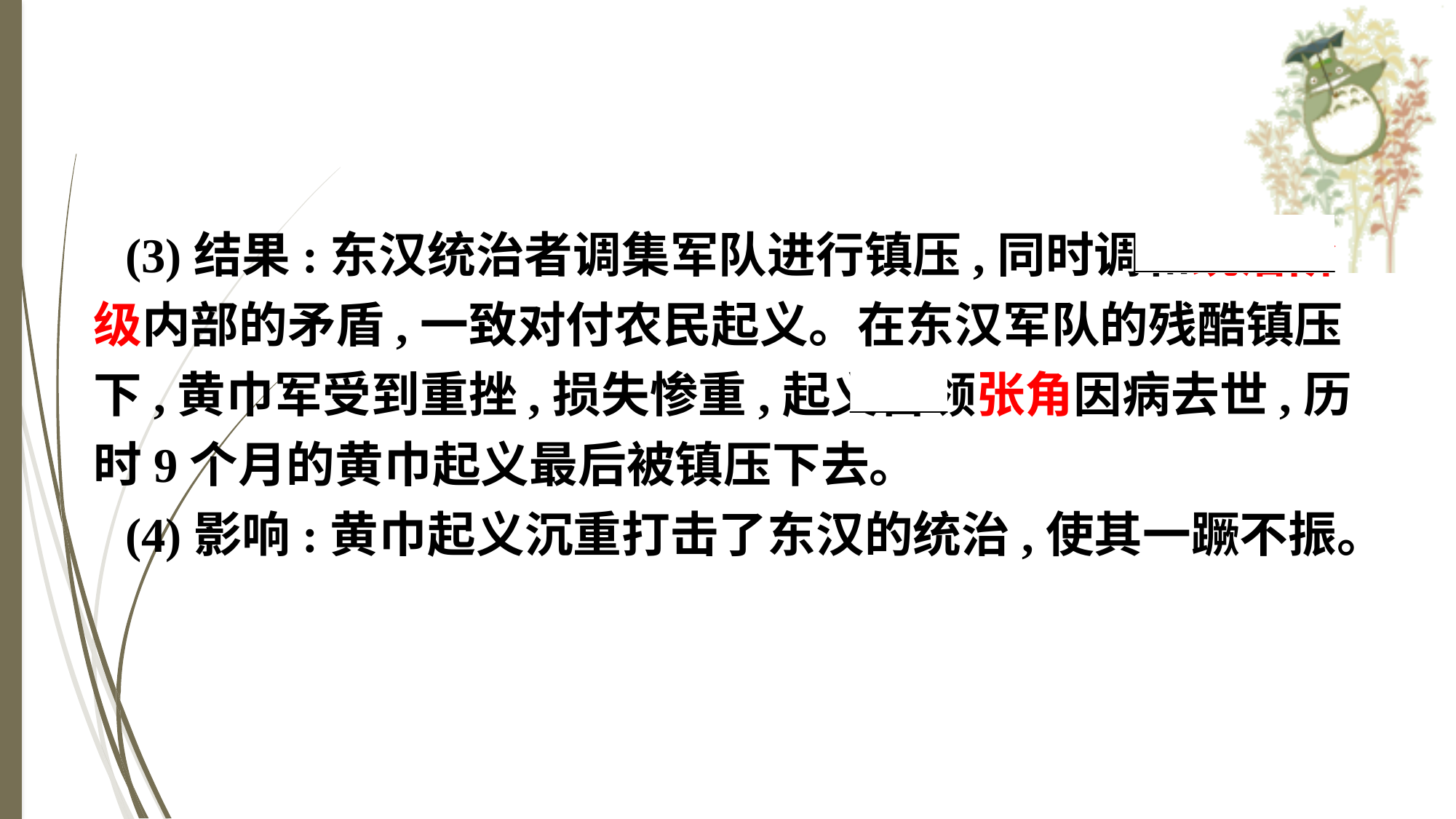

(3)结果:东汉统治者调集军队进行镇压,同时调和统治阶级内部的矛盾,一致对付农民起义。在东汉军队的残酷镇压下,黄巾军受到重挫,损失惨重,起义首领张角因病去世,历时9个月的黄巾起义最后被镇压下去。
(4)影响:黄巾起义沉重打击了东汉的统治,使其一蹶不振。